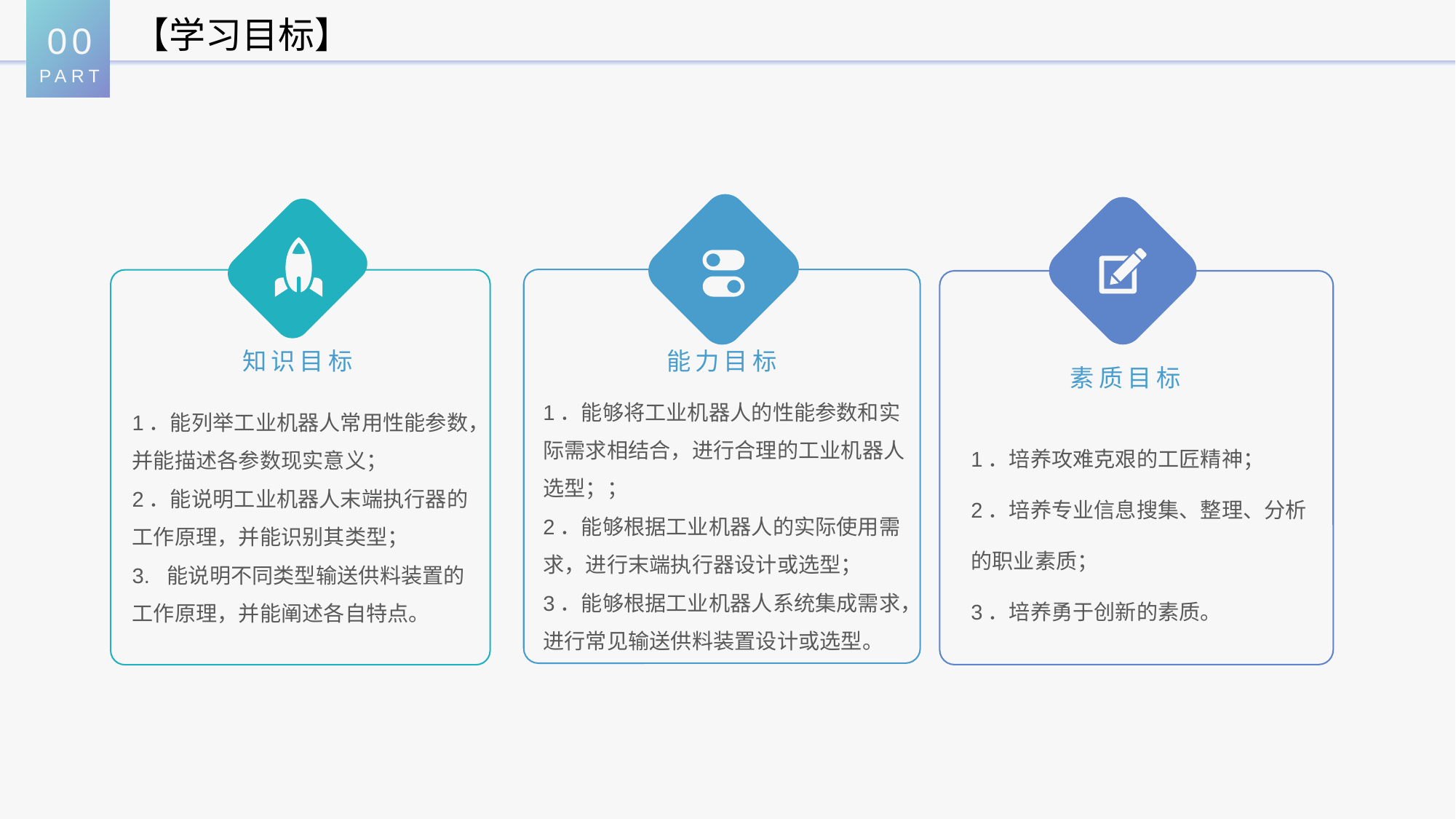

00
PART
【学习目标】

能力目标
1．能够将工业机器人的性能参数和实际需求相结合，进行合理的工业机器人选型；；
2．能够根据工业机器人的实际使用需求，进行末端执行器设计或选型；
3．能够根据工业机器人系统集成需求，进行常见输送供料装置设计或选型。

素质目标
1．培养攻难克艰的工匠精神；
2．培养专业信息搜集、整理、分析的职业素质；
3．培养勇于创新的素质。

知识目标
1．能列举工业机器人常用性能参数，并能描述各参数现实意义；
2．能说明工业机器人末端执行器的工作原理，并能识别其类型；
3.  能说明不同类型输送供料装置的工作原理，并能阐述各自特点。